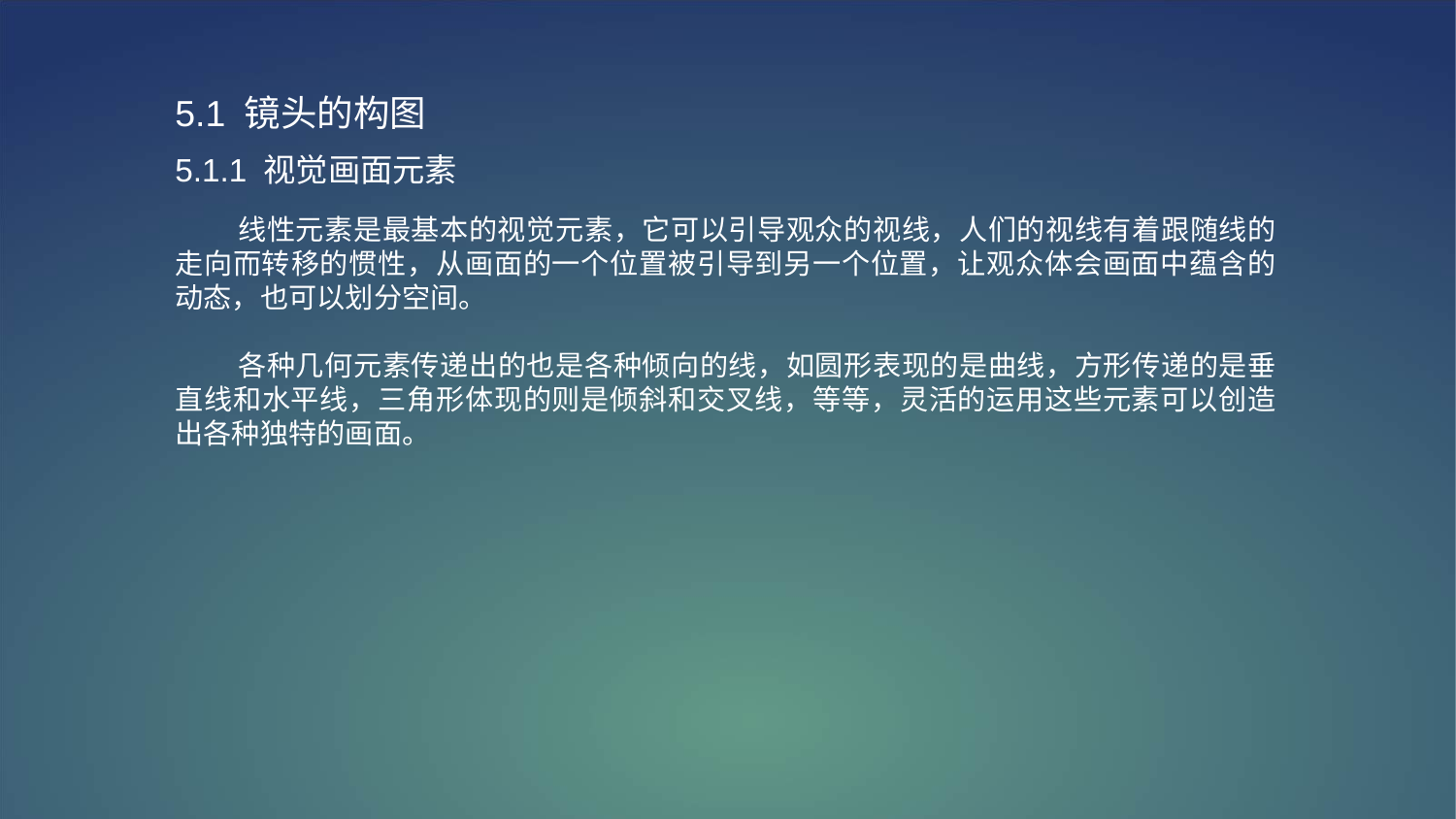

5.1 镜头的构图
5.1.1 视觉画面元素
  线性元素是最基本的视觉元素，它可以引导观众的视线，人们的视线有着跟随线的走向而转移的惯性，从画面的一个位置被引导到另一个位置，让观众体会画面中蕴含的动态，也可以划分空间。

  各种几何元素传递出的也是各种倾向的线，如圆形表现的是曲线，方形传递的是垂直线和水平线，三角形体现的则是倾斜和交叉线，等等，灵活的运用这些元素可以创造出各种独特的画面。